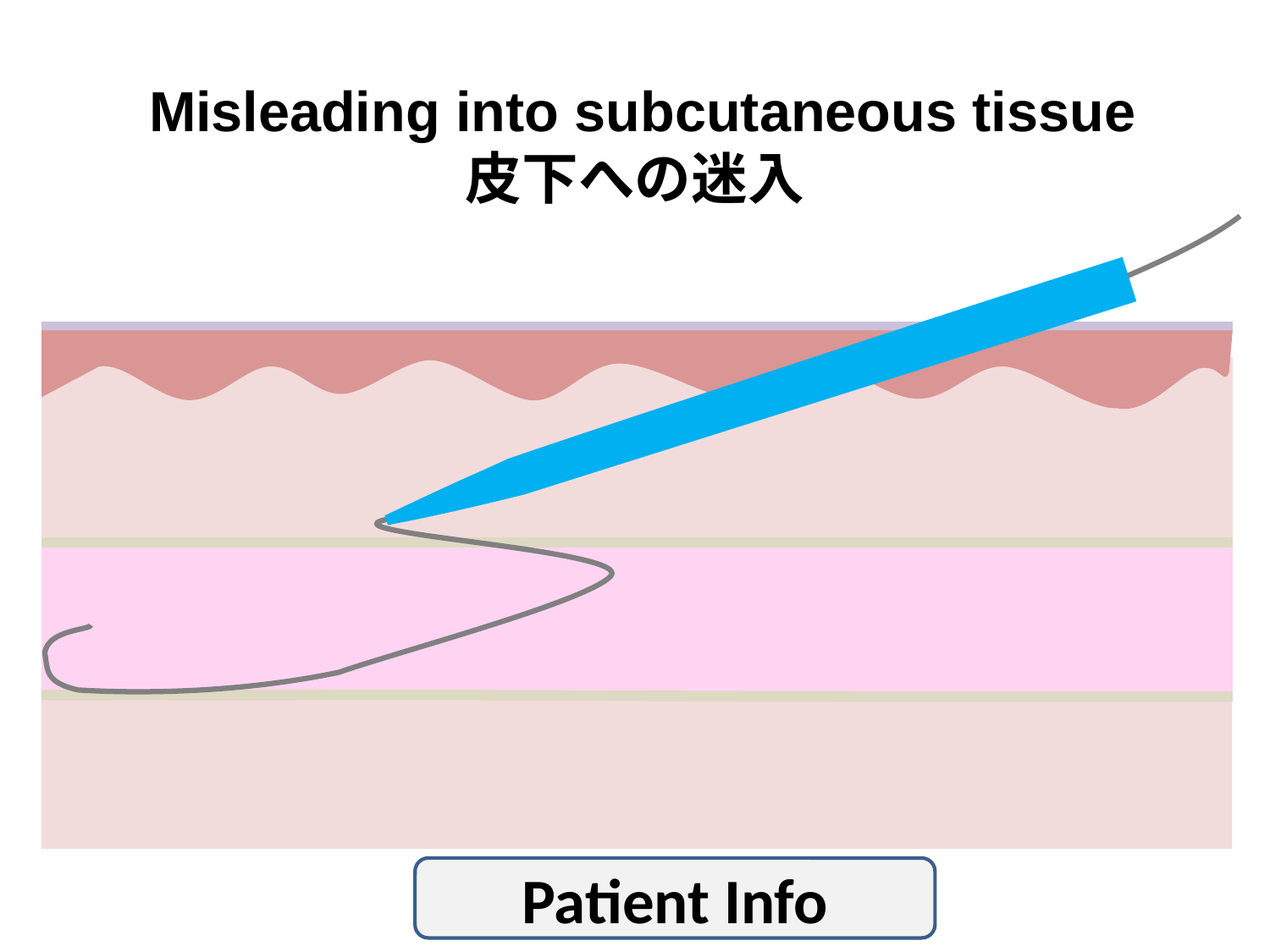

# Misleading into subcutaneous tissue 皮下への迷入

Patient Info